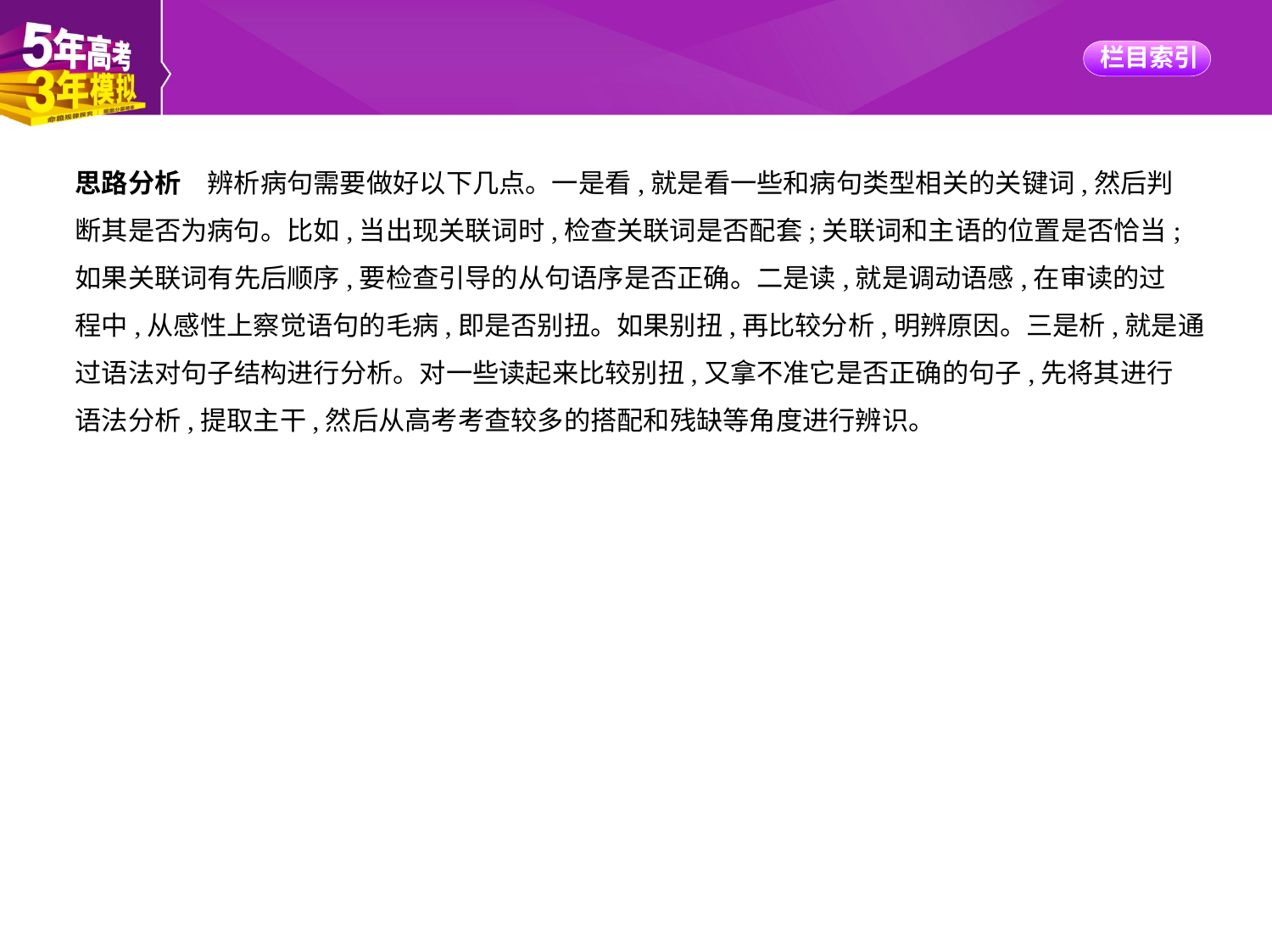

思路分析　辨析病句需要做好以下几点。一是看,就是看一些和病句类型相关的关键词,然后判
断其是否为病句。比如,当出现关联词时,检查关联词是否配套;关联词和主语的位置是否恰当;
如果关联词有先后顺序,要检查引导的从句语序是否正确。二是读,就是调动语感,在审读的过
程中,从感性上察觉语句的毛病,即是否别扭。如果别扭,再比较分析,明辨原因。三是析,就是通
过语法对句子结构进行分析。对一些读起来比较别扭,又拿不准它是否正确的句子,先将其进行
语法分析,提取主干,然后从高考考查较多的搭配和残缺等角度进行辨识。